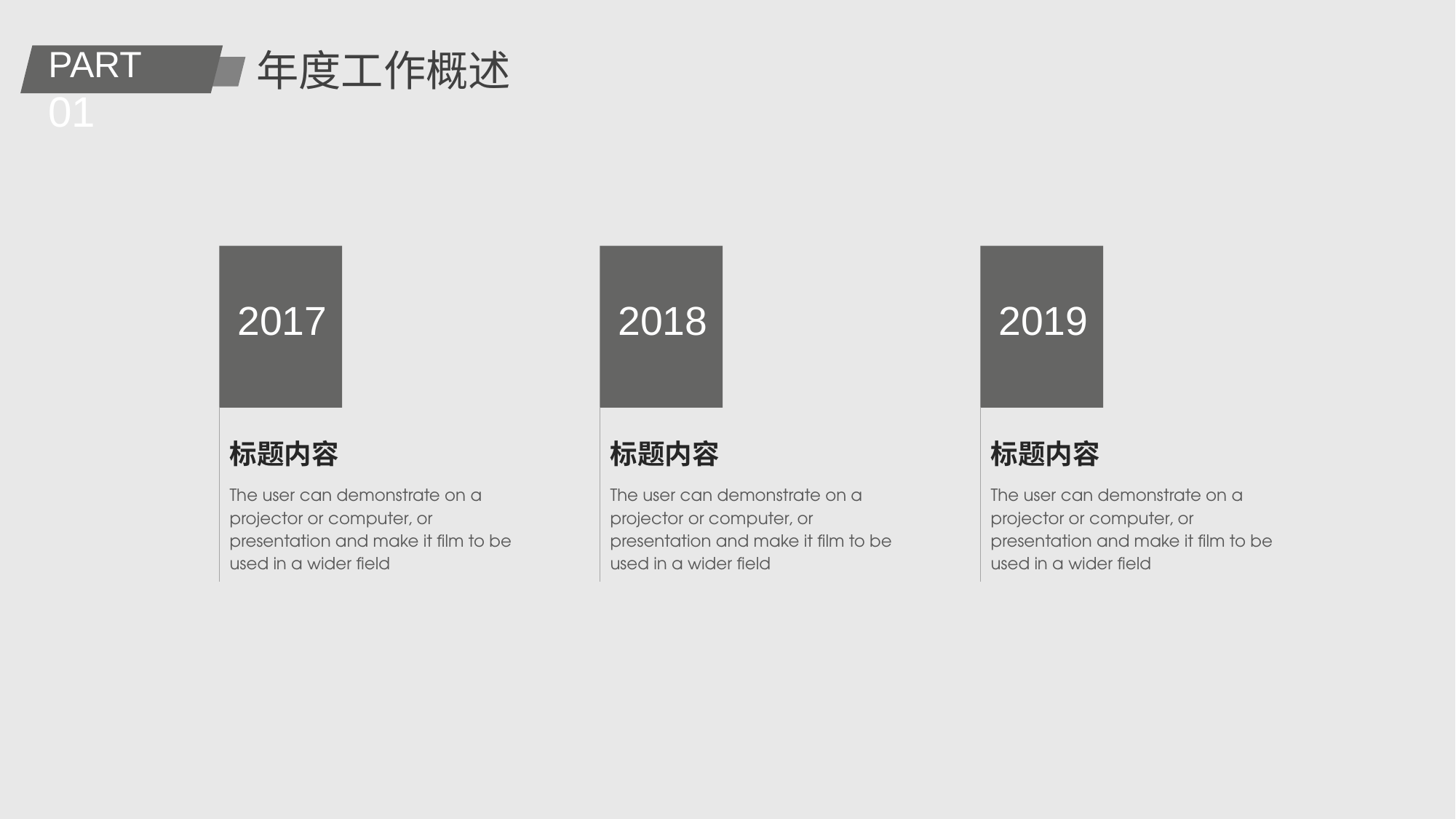

PART 01
年度工作概述

2017
标题内容
The user can demonstrate on a projector or computer, or presentation and make it film to be used in a wider field

2018
标题内容
The user can demonstrate on a projector or computer, or presentation and make it film to be used in a wider field

2019
标题内容
The user can demonstrate on a projector or computer, or presentation and make it film to be used in a wider field